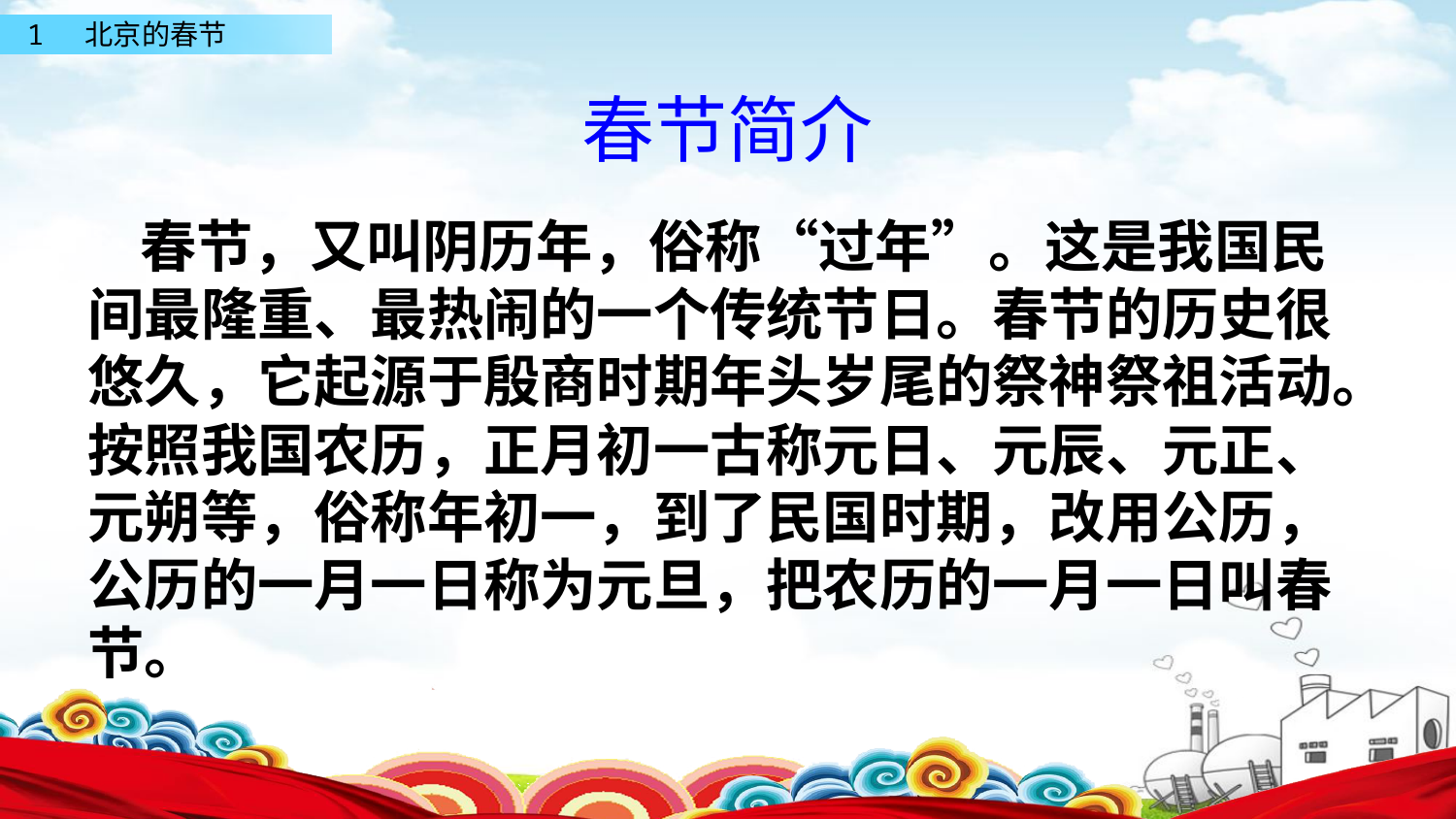

春节简介
   春节，又叫阴历年，俗称“过年”。这是我国民间最隆重、最热闹的一个传统节日。春节的历史很悠久，它起源于殷商时期年头岁尾的祭神祭祖活动。按照我国农历，正月初一古称元日、元辰、元正、元朔等，俗称年初一，到了民国时期，改用公历，公历的一月一日称为元旦，把农历的一月一日叫春节。